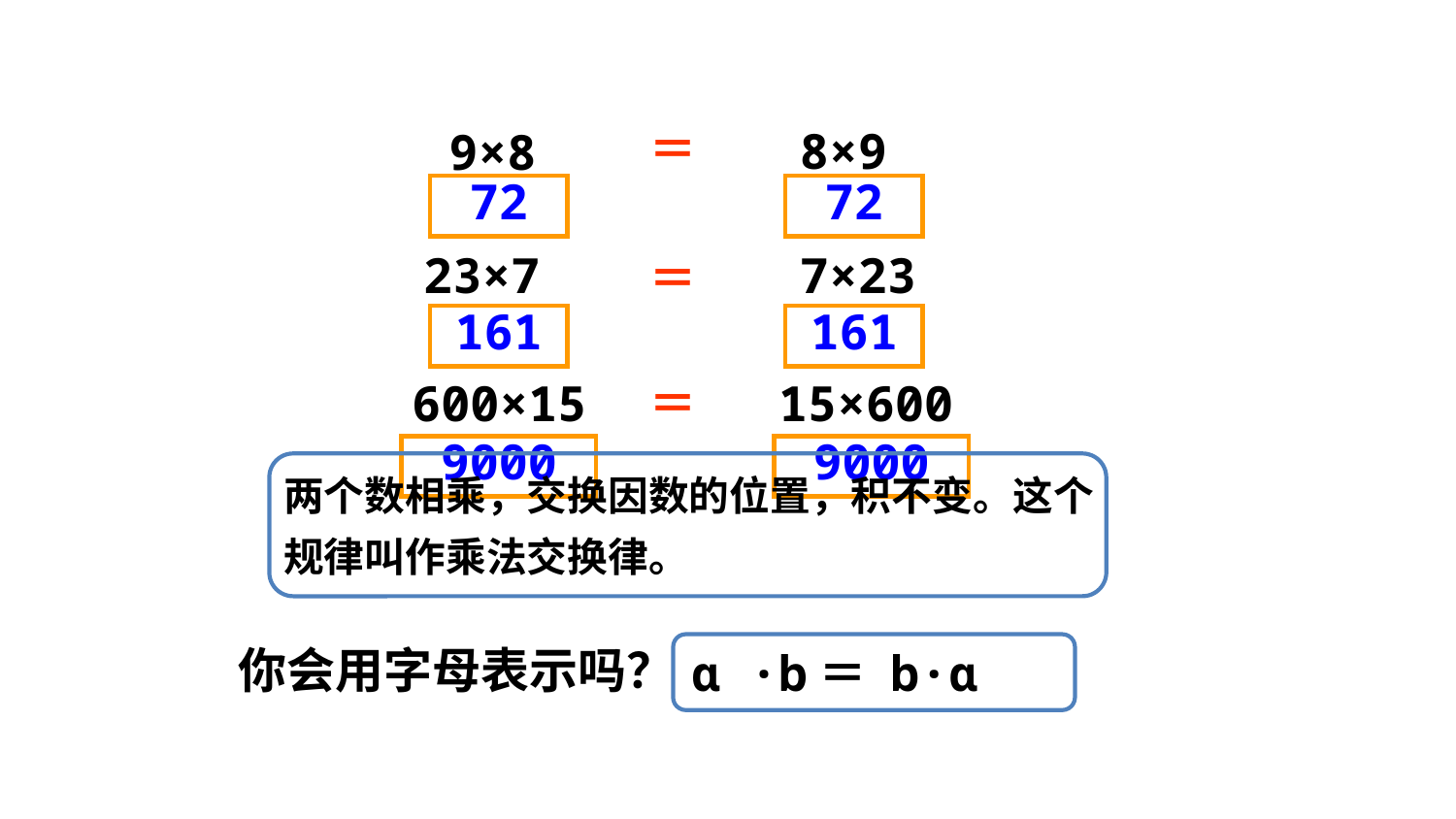

＝
8×9
9×8
72
72
7×23
23×7
＝
161
161
600×15
＝
15×600
9000
9000
两个数相乘，交换因数的位置，积不变。这个
规律叫作乘法交换律。

你会用字母表示吗？
ɑ ·b＝ b·ɑ